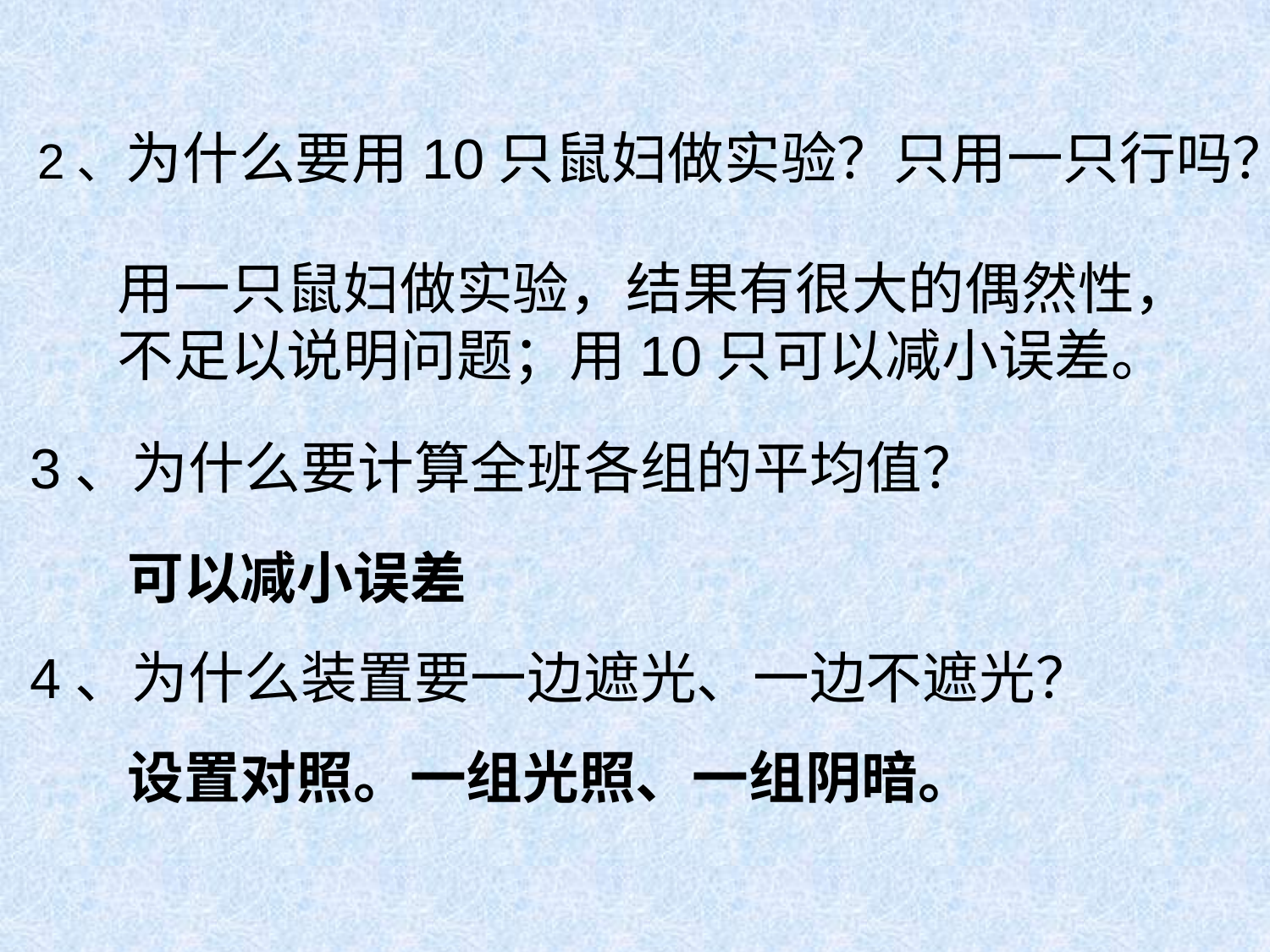

2、为什么要用10只鼠妇做实验？只用一只行吗？
用一只鼠妇做实验，结果有很大的偶然性，不足以说明问题；用10只可以减小误差。
3、为什么要计算全班各组的平均值？
可以减小误差
4、为什么装置要一边遮光、一边不遮光？
设置对照。一组光照、一组阴暗。